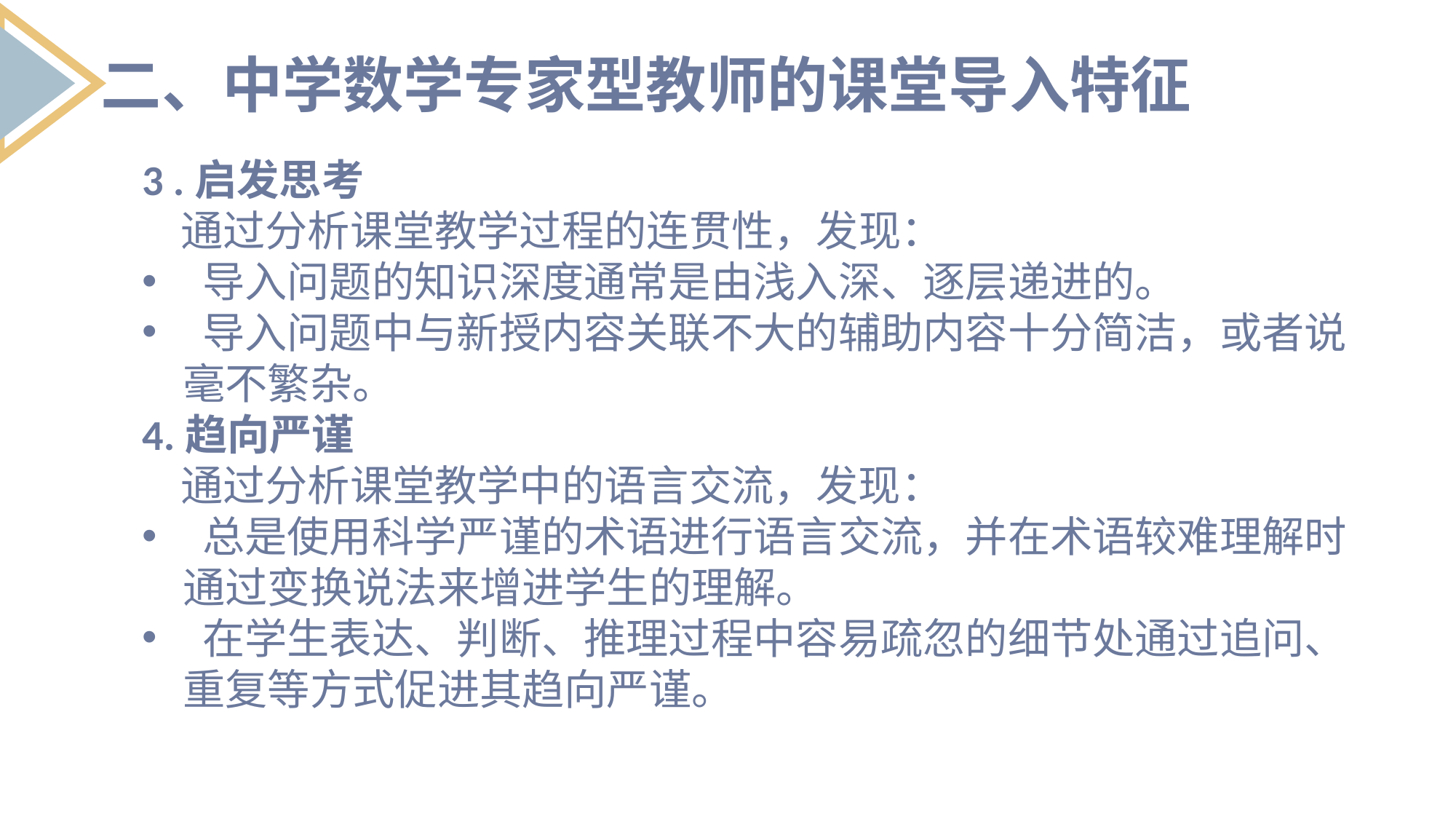

二、中学数学专家型教师的课堂导入特征

3 .启发思考
   通过分析课堂教学过程的连贯性，发现：
 导入问题的知识深度通常是由浅入深、逐层递进的。
 导入问题中与新授内容关联不大的辅助内容十分简洁，或者说毫不繁杂。
4.趋向严谨
   通过分析课堂教学中的语言交流，发现：
 总是使用科学严谨的术语进行语言交流，并在术语较难理解时通过变换说法来增进学生的理解。
 在学生表达、判断、推理过程中容易疏忽的细节处通过追问、重复等方式促进其趋向严谨。